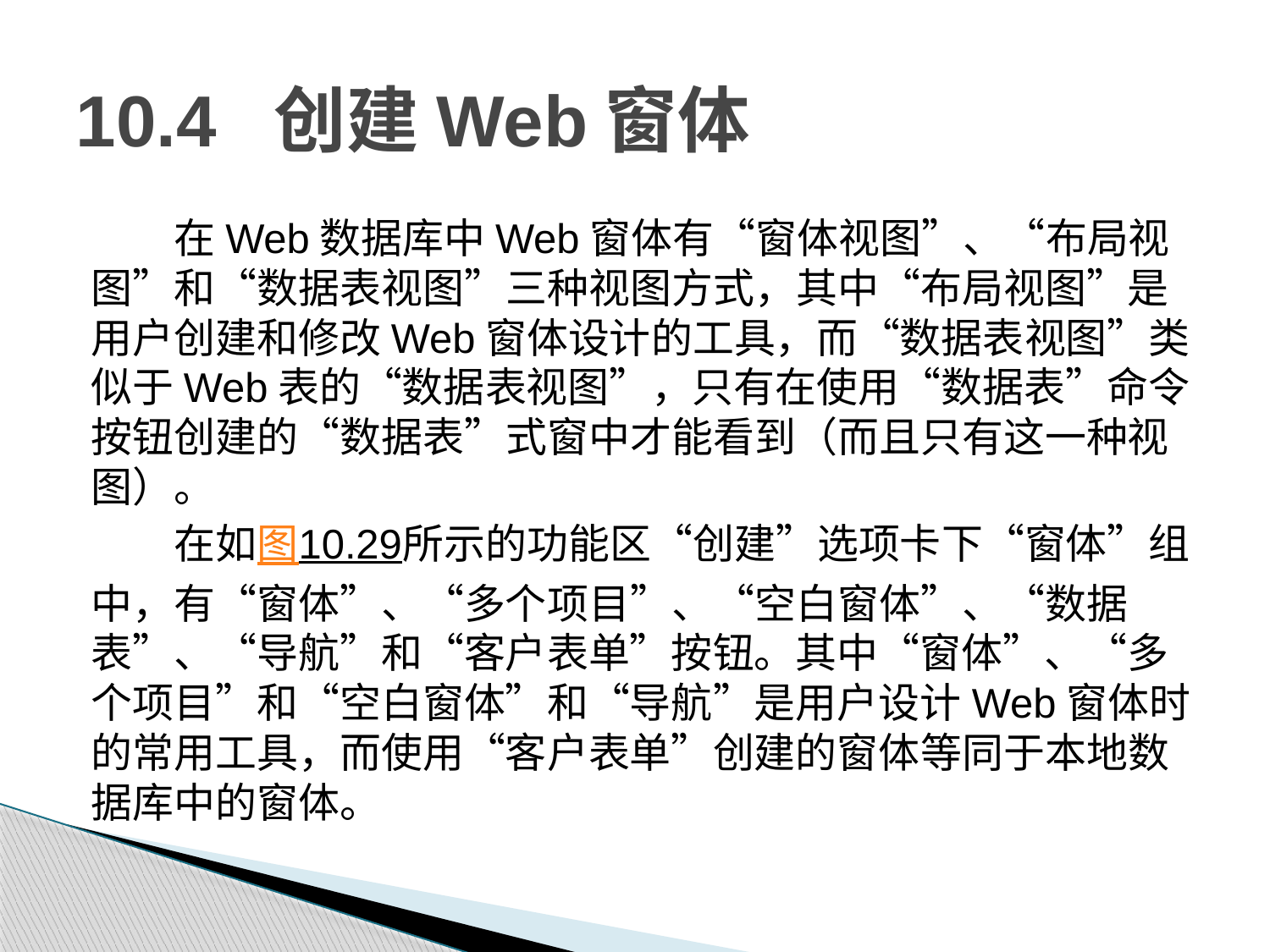

# 10.4  创建Web窗体
在Web数据库中Web窗体有“窗体视图”、“布局视图”和“数据表视图”三种视图方式，其中“布局视图”是用户创建和修改Web窗体设计的工具，而“数据表视图”类似于Web表的“数据表视图”，只有在使用“数据表”命令按钮创建的“数据表”式窗中才能看到（而且只有这一种视图）。
在如图10.29所示的功能区“创建”选项卡下“窗体”组中，有“窗体”、“多个项目”、“空白窗体”、“数据表”、“导航”和“客户表单”按钮。其中“窗体”、“多个项目”和“空白窗体”和“导航”是用户设计Web窗体时的常用工具，而使用“客户表单”创建的窗体等同于本地数据库中的窗体。